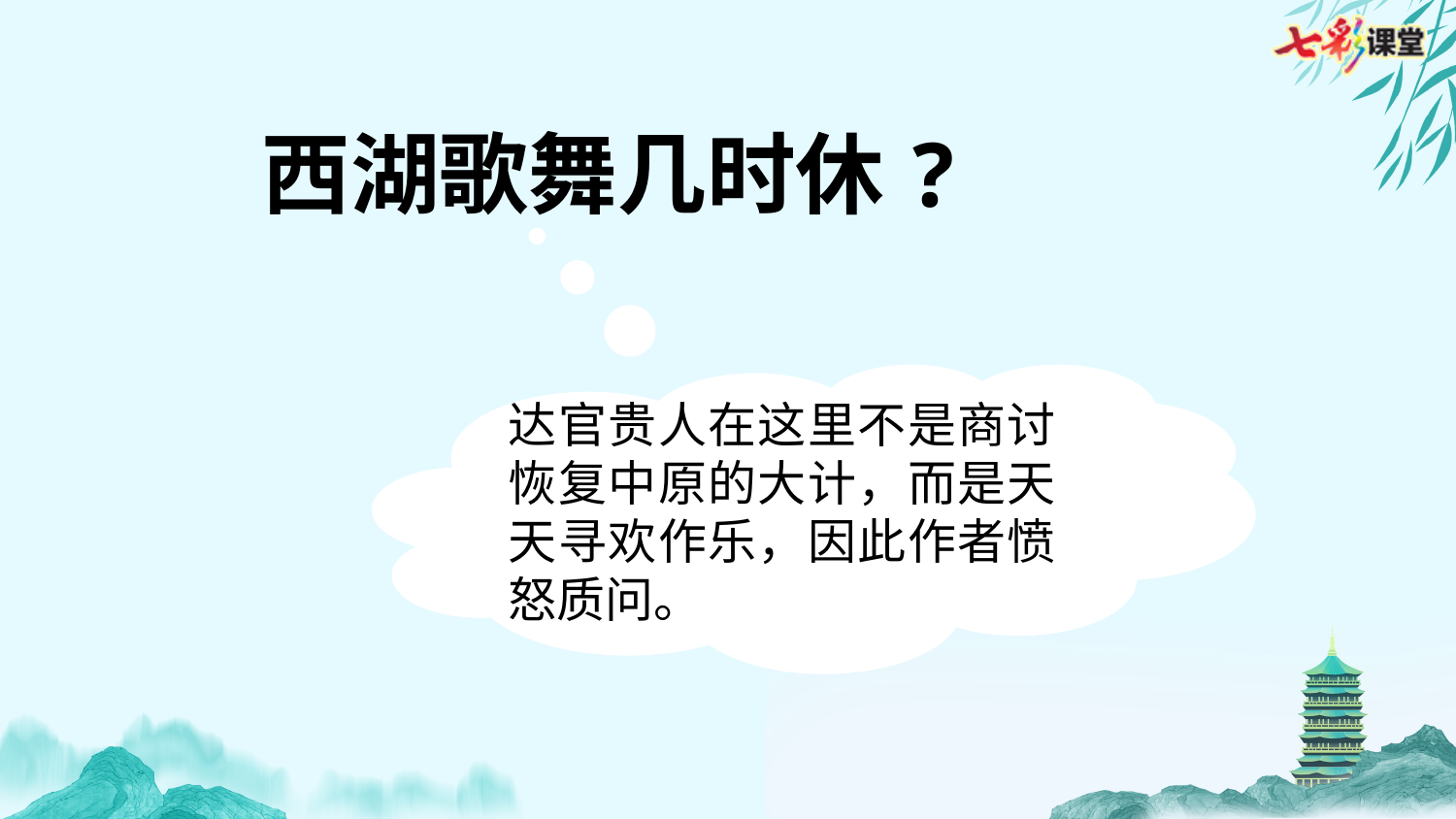

西湖歌舞几时休?
达官贵人在这里不是商讨恢复中原的大计，而是天天寻欢作乐，因此作者愤怒质问。